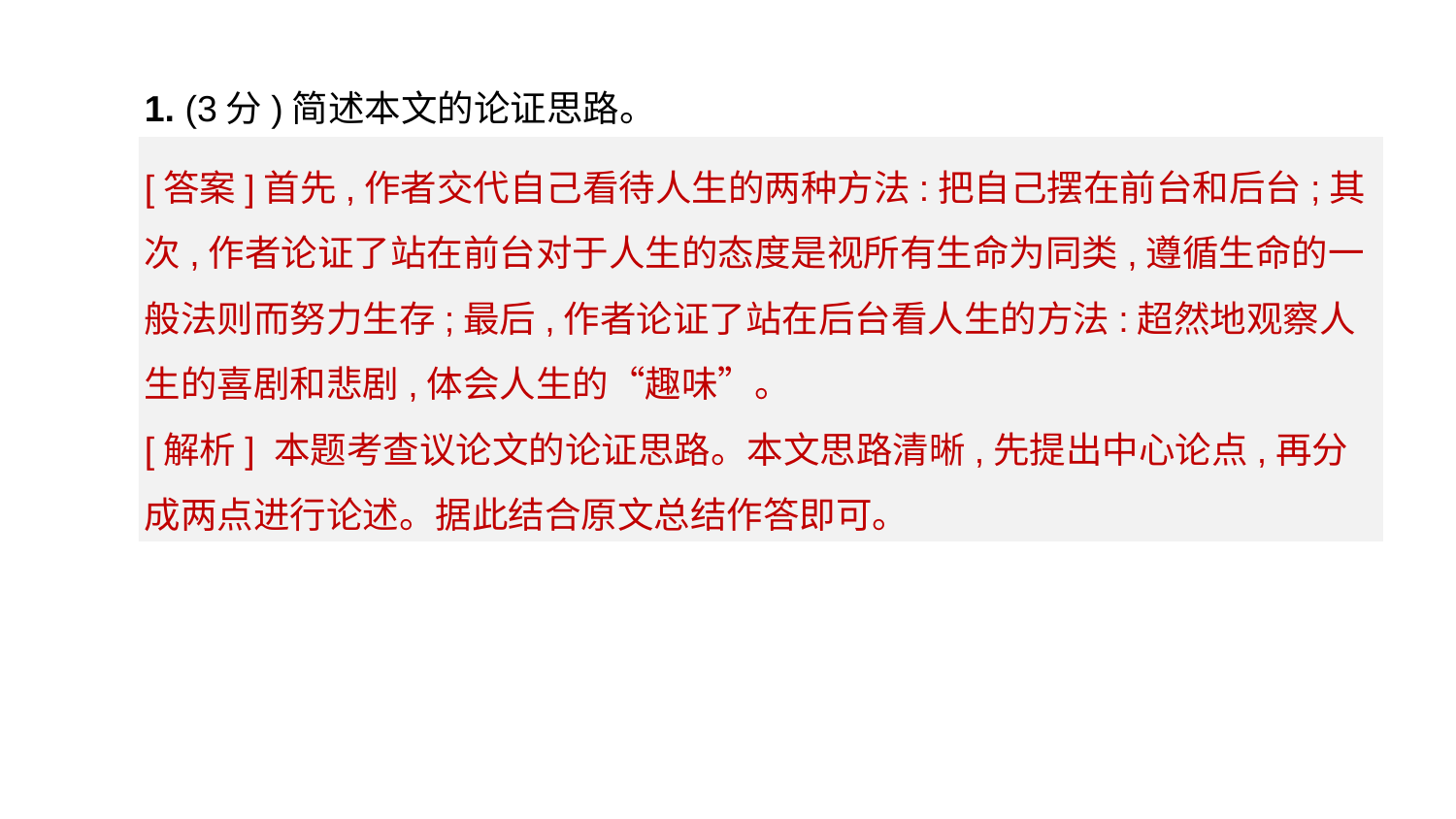

1. (3分)简述本文的论证思路。
[答案]首先,作者交代自己看待人生的两种方法:把自己摆在前台和后台;其次,作者论证了站在前台对于人生的态度是视所有生命为同类,遵循生命的一般法则而努力生存;最后,作者论证了站在后台看人生的方法:超然地观察人生的喜剧和悲剧,体会人生的“趣味”。
[解析] 本题考查议论文的论证思路。本文思路清晰,先提出中心论点,再分成两点进行论述。据此结合原文总结作答即可。